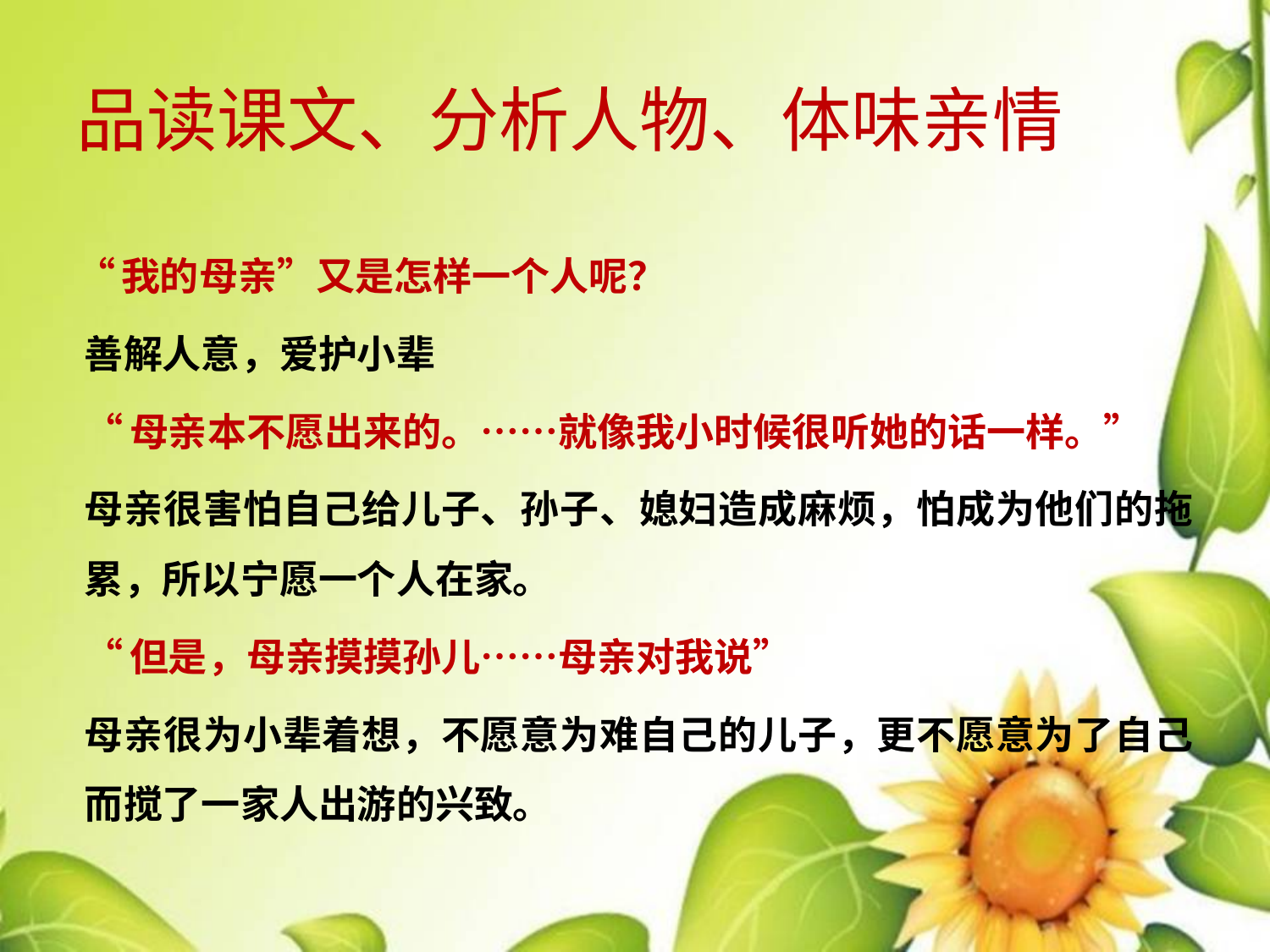

# 品读课文、分析人物、体味亲情
“我的母亲”又是怎样一个人呢？
善解人意，爱护小辈
“母亲本不愿出来的。……就像我小时候很听她的话一样。”
母亲很害怕自己给儿子、孙子、媳妇造成麻烦，怕成为他们的拖累，所以宁愿一个人在家。
“但是，母亲摸摸孙儿……母亲对我说”
母亲很为小辈着想，不愿意为难自己的儿子，更不愿意为了自己而搅了一家人出游的兴致。